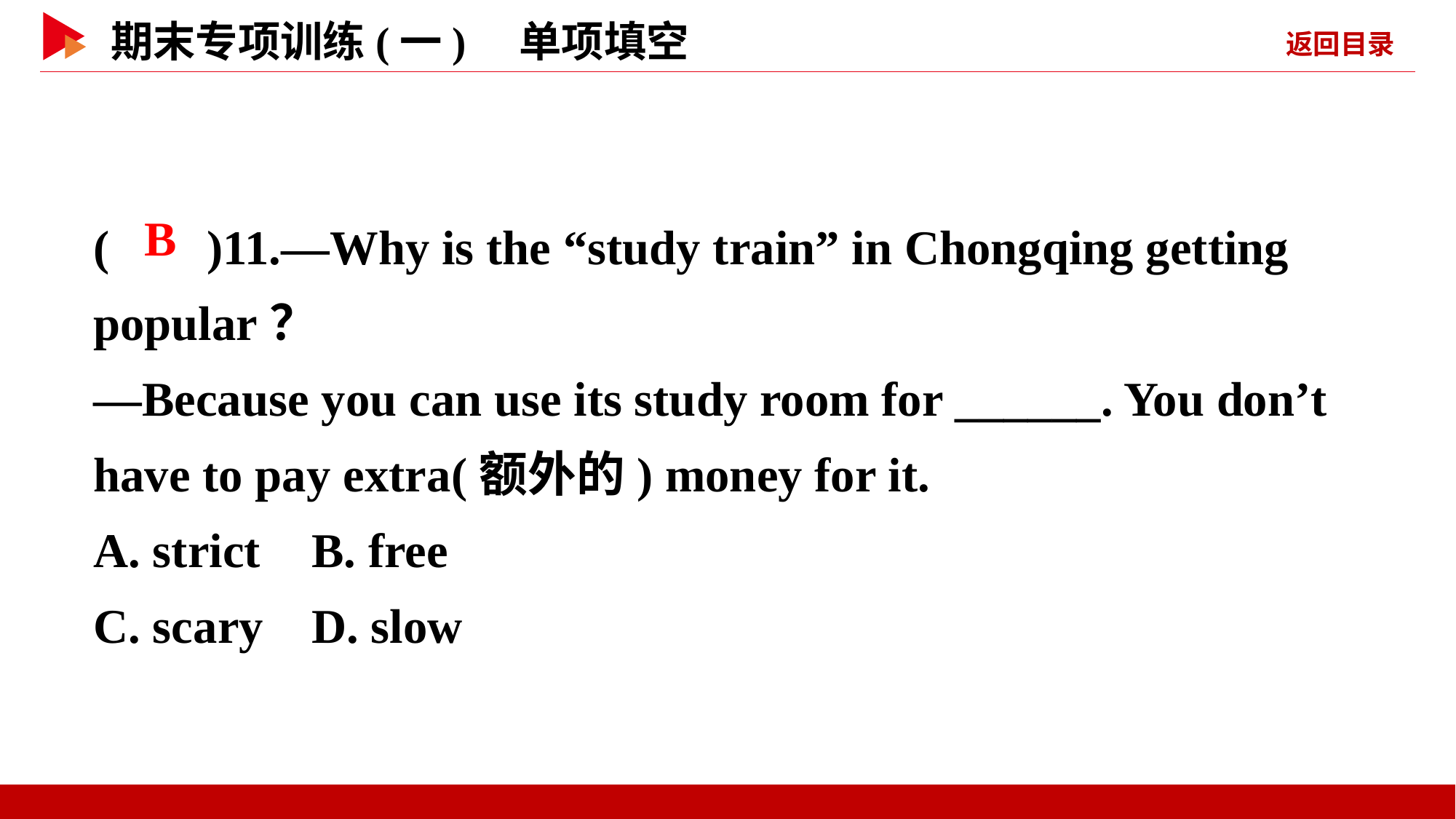

(        )11.—Why is the “study train” in Chongqing getting popular？
—Because you can use its study room for ______. You don’t have to pay extra(额外的) money for it.
A. strict	B. free
C. scary	D. slow
   B